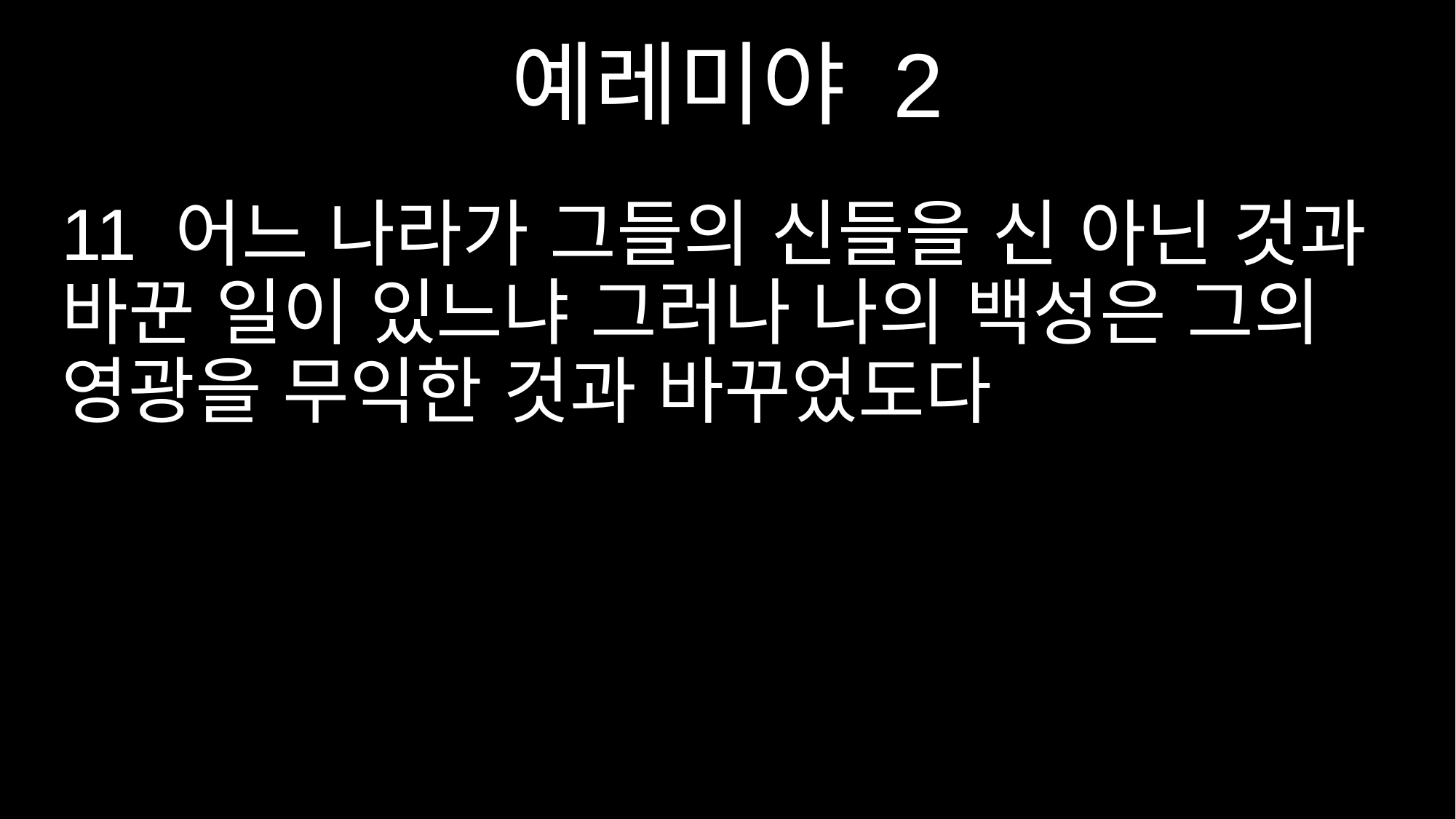

예레미야 2
11 어느 나라가 그들의 신들을 신 아닌 것과 바꾼 일이 있느냐 그러나 나의 백성은 그의 영광을 무익한 것과 바꾸었도다